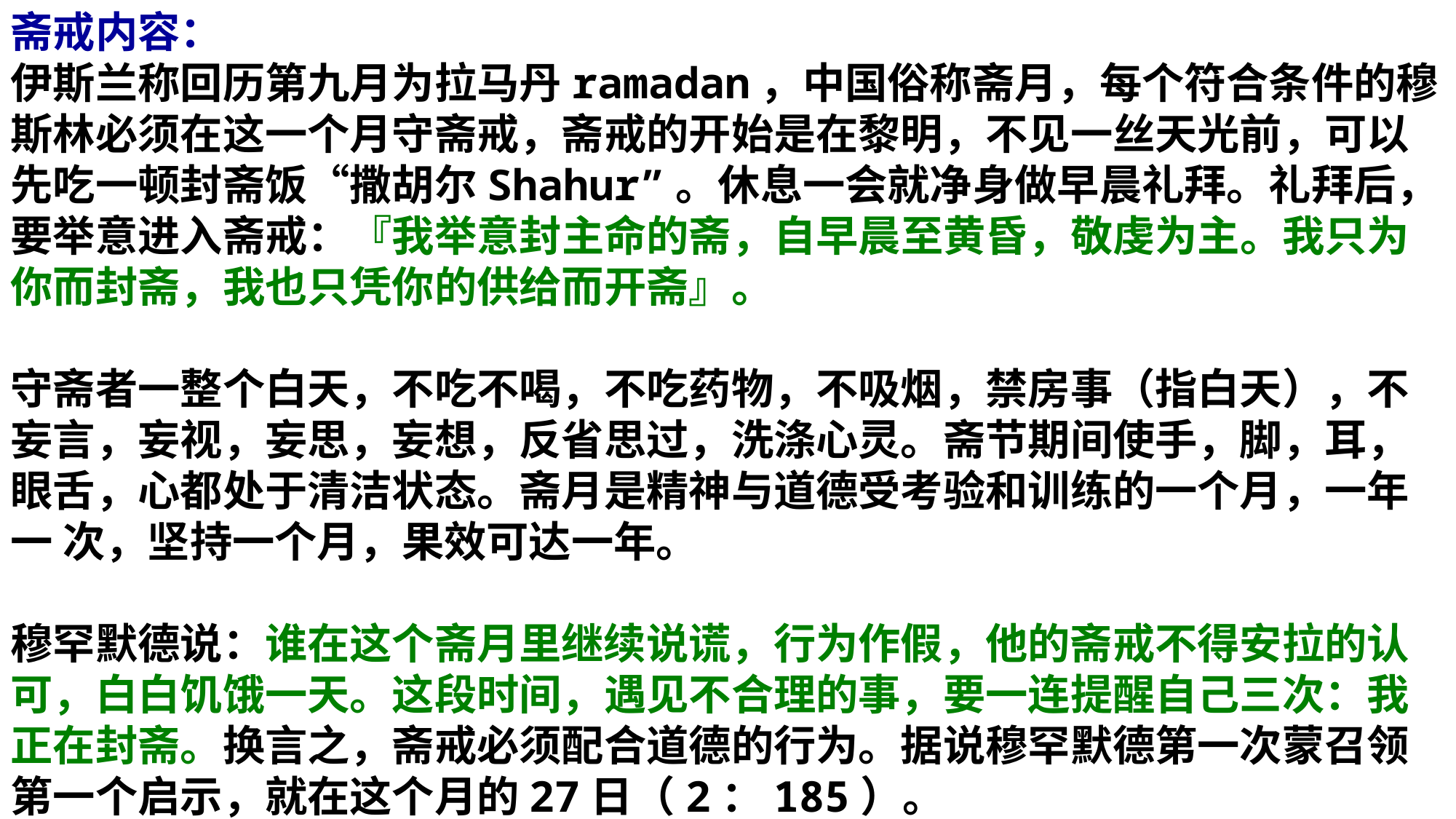

斋戒内容：
伊斯兰称回历第九月为拉马丹ramadan，中国俗称斋月，每个符合条件的穆斯林必须在这一个月守斋戒，斋戒的开始是在黎明，不见一丝天光前，可以先吃一顿封斋饭“撒胡尔Shahur”。休息一会就净身做早晨礼拜。礼拜后，要举意进入斋戒：『我举意封主命的斋，自早晨至黄昏，敬虔为主。我只为你而封斋，我也只凭你的供给而开斋』。

守斋者一整个白天，不吃不喝，不吃药物，不吸烟，禁房事（指白天），不妄言，妄视，妄思，妄想，反省思过，洗涤心灵。斋节期间使手，脚，耳，眼舌，心都处于清洁状态。斋月是精神与道德受考验和训练的一个月，一年一 次，坚持一个月，果效可达一年。

穆罕默德说：谁在这个斋月里继续说谎，行为作假，他的斋戒不得安拉的认可，白白饥饿一天。这段时间，遇见不合理的事，要一连提醒自己三次：我正在封斋。换言之，斋戒必须配合道德的行为。据说穆罕默德第一次蒙召领第一个启示，就在这个月的27日（2：185）。